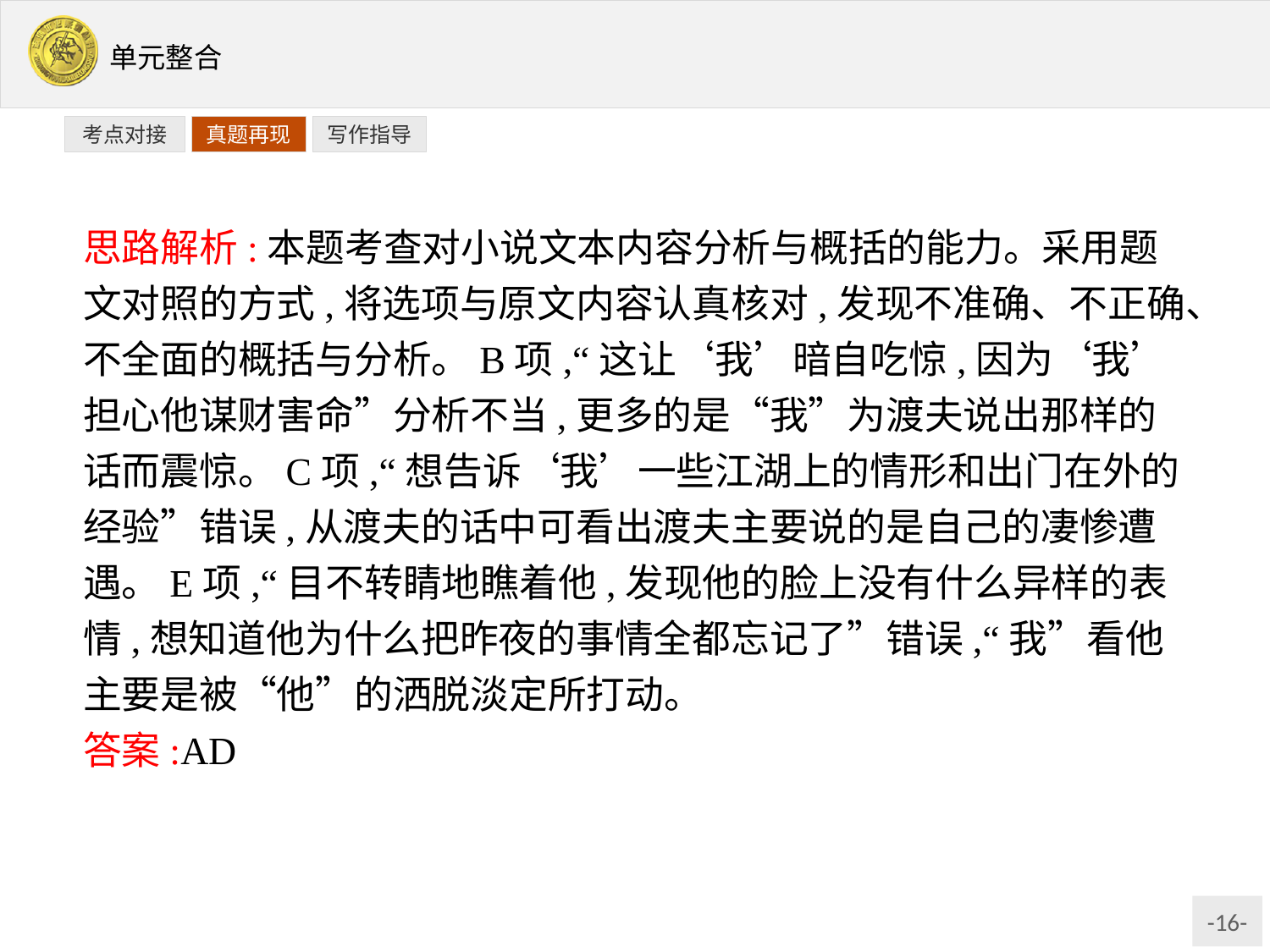

写作指导
考点对接
真题再现
思路解析:本题考查对小说文本内容分析与概括的能力。采用题文对照的方式,将选项与原文内容认真核对,发现不准确、不正确、不全面的概括与分析。B项,“这让‘我’暗自吃惊,因为‘我’担心他谋财害命”分析不当,更多的是“我”为渡夫说出那样的话而震惊。C项,“想告诉‘我’一些江湖上的情形和出门在外的经验”错误,从渡夫的话中可看出渡夫主要说的是自己的凄惨遭遇。E项,“目不转睛地瞧着他,发现他的脸上没有什么异样的表情,想知道他为什么把昨夜的事情全都忘记了”错误,“我”看他主要是被“他”的洒脱淡定所打动。
答案:AD